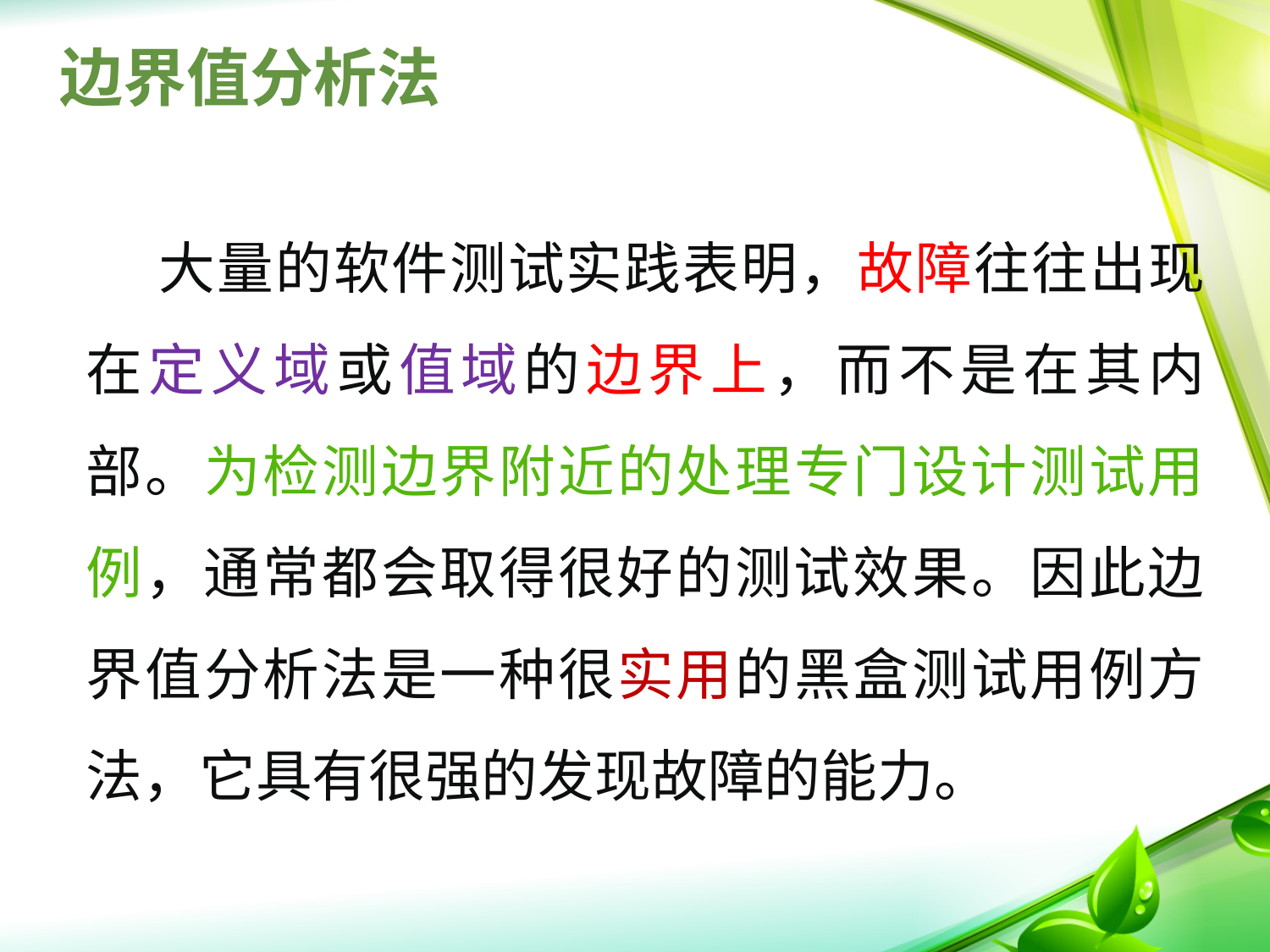

# 边界值分析法
	    大量的软件测试实践表明，故障往往出现在定义域或值域的边界上，而不是在其内部。为检测边界附近的处理专门设计测试用例，通常都会取得很好的测试效果。因此边界值分析法是一种很实用的黑盒测试用例方法，它具有很强的发现故障的能力。